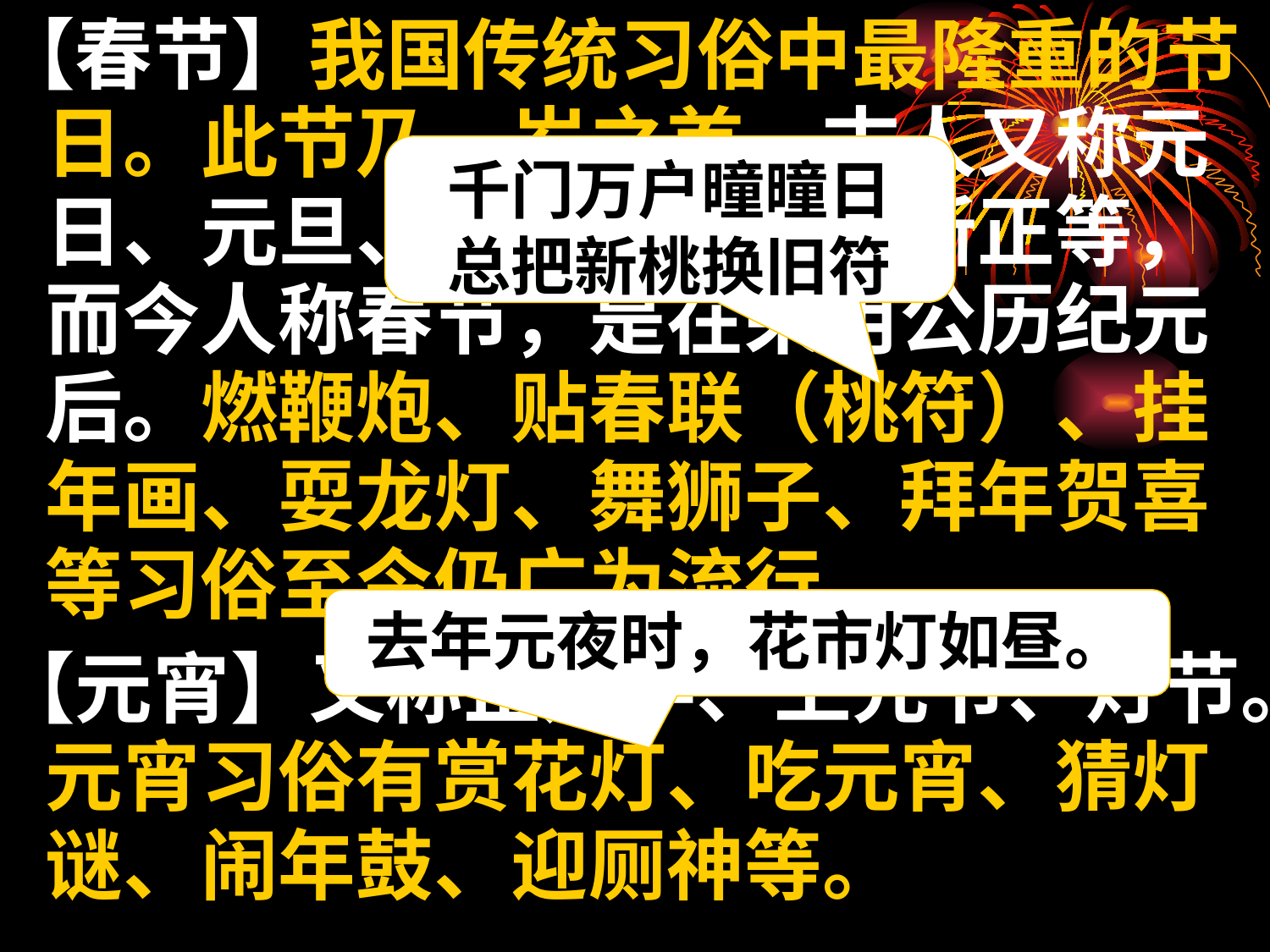

【春节】我国传统习俗中最隆重的节日。此节乃一岁之首。古人又称元日、元旦、元正、新春、新正等，而今人称春节，是在采用公历纪元后。燃鞭炮、贴春联（桃符）、挂年画、耍龙灯、舞狮子、拜年贺喜等习俗至今仍广为流行。
【元宵】又称正月半、上元节、灯节。元宵习俗有赏花灯、吃元宵、猜灯谜、闹年鼓、迎厕神等。
千门万户曈曈日
总把新桃换旧符
去年元夜时，花市灯如昼。